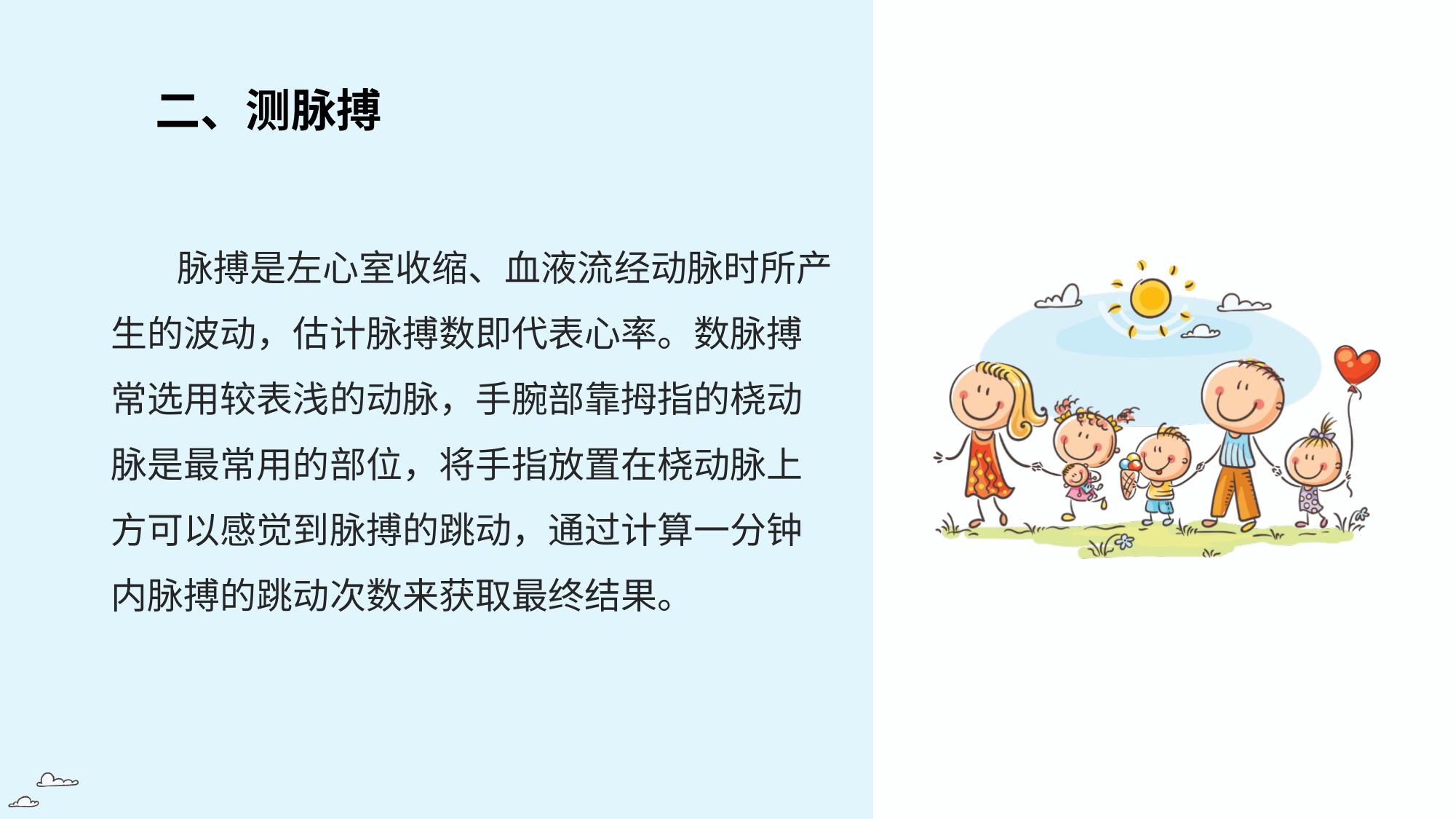

二、测脉搏
       脉搏是左心室收缩、血液流经动脉时所产生的波动，估计脉搏数即代表心率。数脉搏常选用较表浅的动脉，手腕部靠拇指的桡动脉是最常用的部位，将手指放置在桡动脉上方可以感觉到脉搏的跳动，通过计算一分钟内脉搏的跳动次数来获取最终结果。